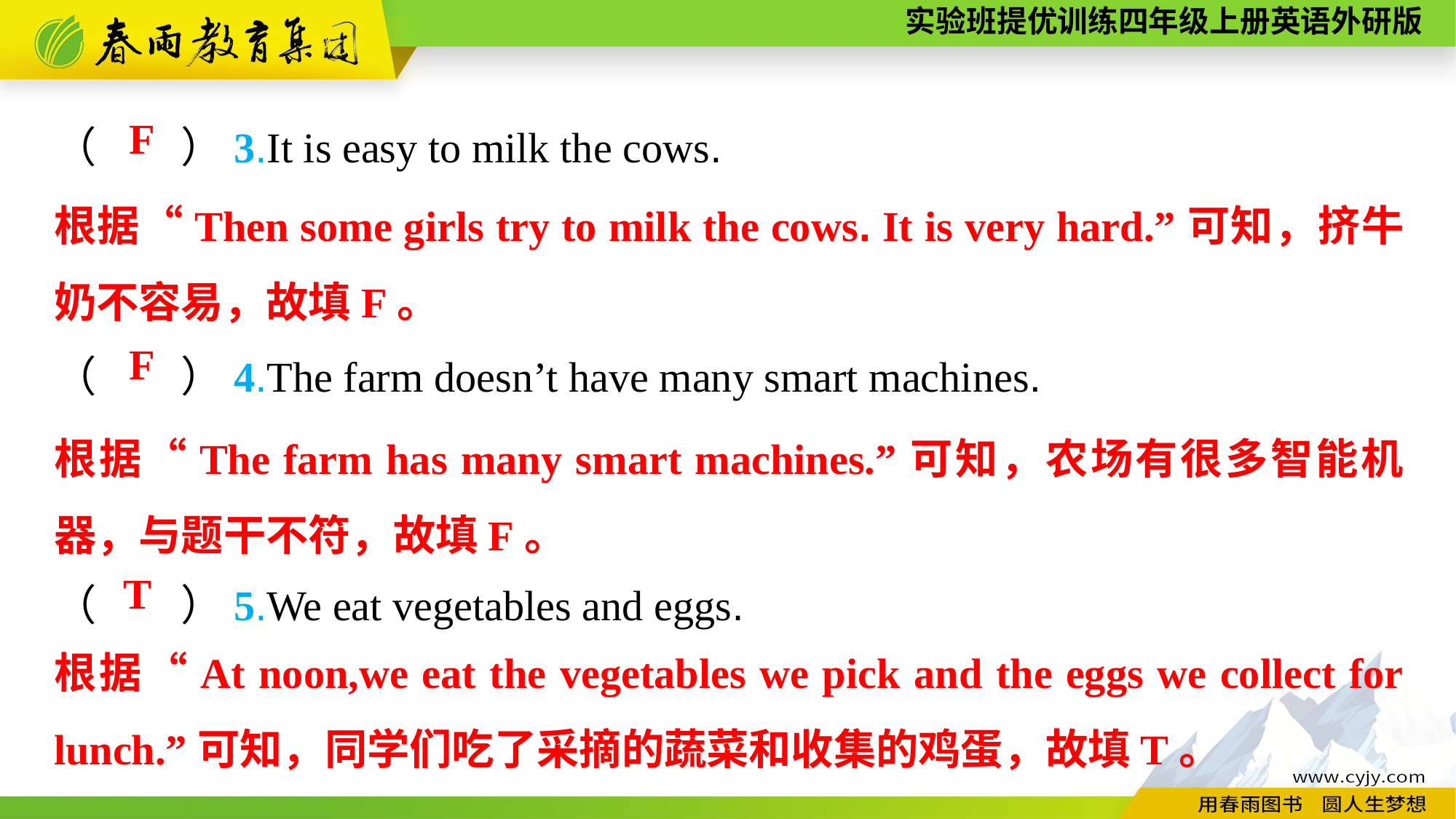

（　　）3.It is easy to milk the cows.

（　　）4.The farm doesn’t have many smart machines.

（　　）5.We eat vegetables and eggs.
F
根据“Then some girls try to milk the cows. It is very hard.”可知，挤牛奶不容易，故填F。
F
根据“The farm has many smart machines.”可知，农场有很多智能机器，与题干不符，故填F。
T
根据“At noon,we eat the vegetables we pick and the eggs we collect for lunch.”可知，同学们吃了采摘的蔬菜和收集的鸡蛋，故填T。